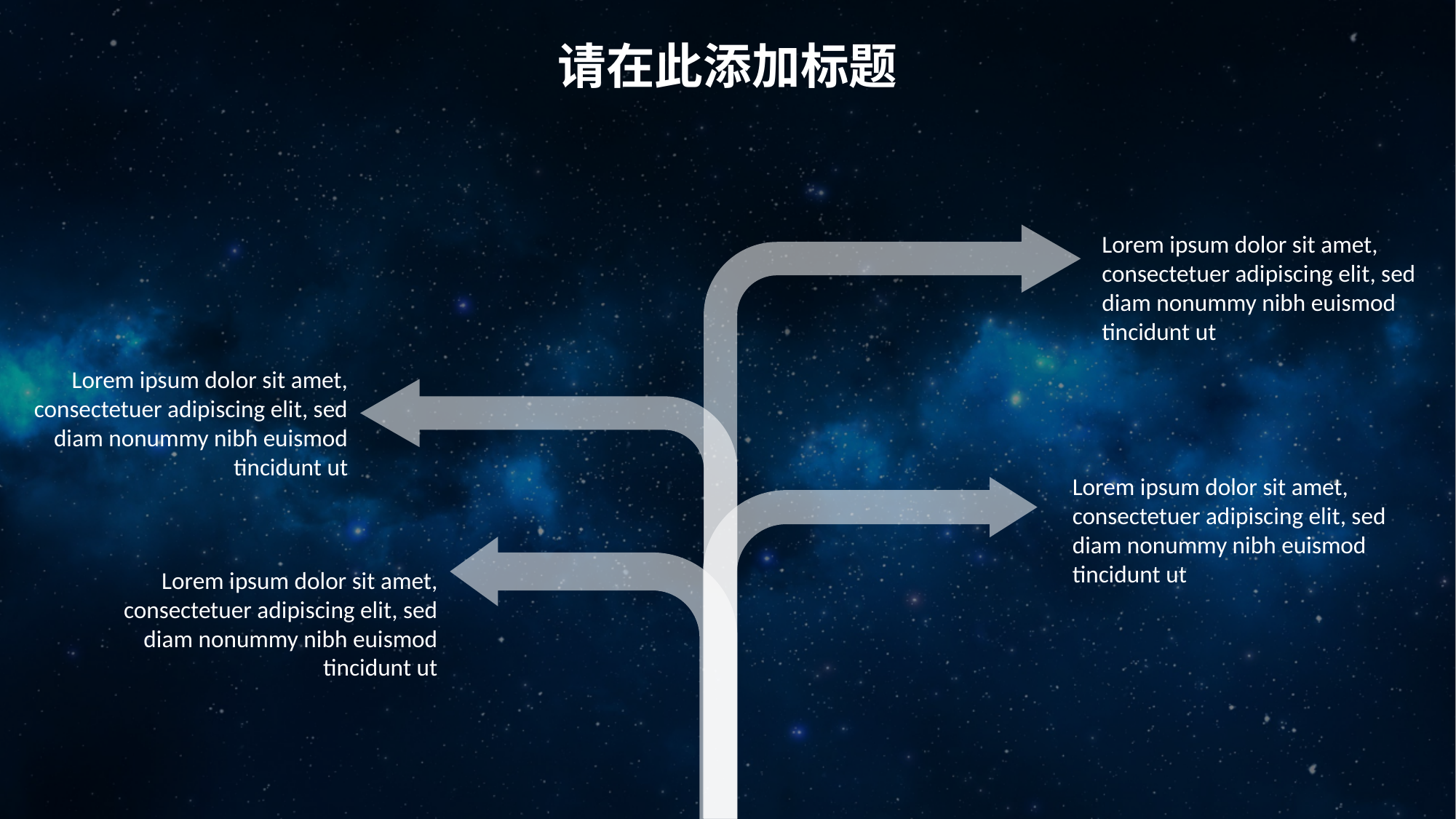

请在此添加标题
Lorem ipsum dolor sit amet, consectetuer adipiscing elit, sed diam nonummy nibh euismod tincidunt ut

Lorem ipsum dolor sit amet, consectetuer adipiscing elit, sed diam nonummy nibh euismod tincidunt ut
Lorem ipsum dolor sit amet, consectetuer adipiscing elit, sed diam nonummy nibh euismod tincidunt ut
Lorem ipsum dolor sit amet, consectetuer adipiscing elit, sed diam nonummy nibh euismod tincidunt ut